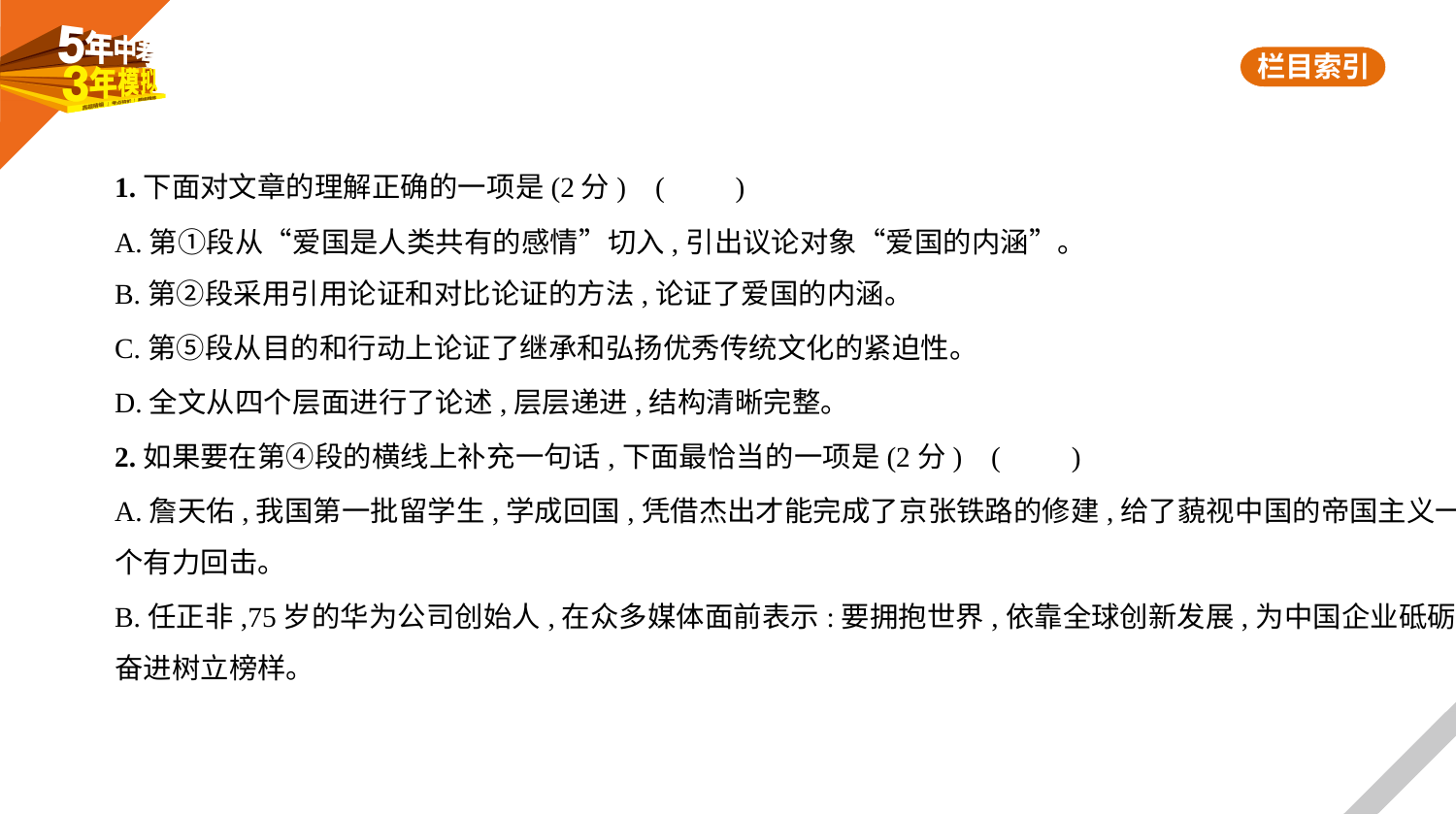

1.下面对文章的理解正确的一项是(2分) (　　)
A.第①段从“爱国是人类共有的感情”切入,引出议论对象“爱国的内涵”。
B.第②段采用引用论证和对比论证的方法,论证了爱国的内涵。
C.第⑤段从目的和行动上论证了继承和弘扬优秀传统文化的紧迫性。
D.全文从四个层面进行了论述,层层递进,结构清晰完整。
2.如果要在第④段的横线上补充一句话,下面最恰当的一项是(2分) (　　)
A.詹天佑,我国第一批留学生,学成回国,凭借杰出才能完成了京张铁路的修建,给了藐视中国的帝国主义一
个有力回击。
B.任正非,75岁的华为公司创始人,在众多媒体面前表示:要拥抱世界,依靠全球创新发展,为中国企业砥砺
奋进树立榜样。